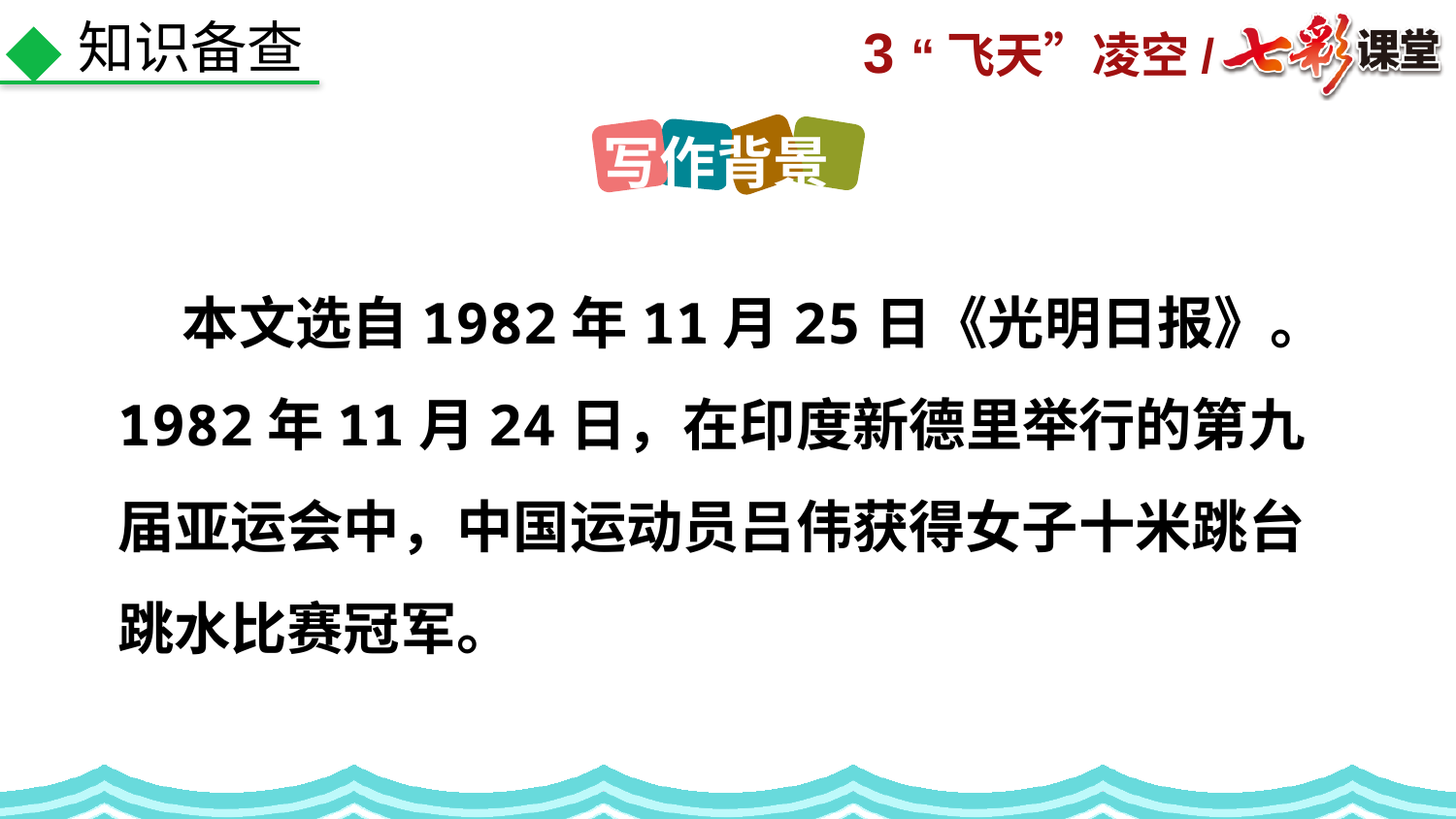

知识备查

写作背景

    本文选自1982年11月25日《光明日报》。1982年11月24日，在印度新德里举行的第九届亚运会中，中国运动员吕伟获得女子十米跳台跳水比赛冠军。